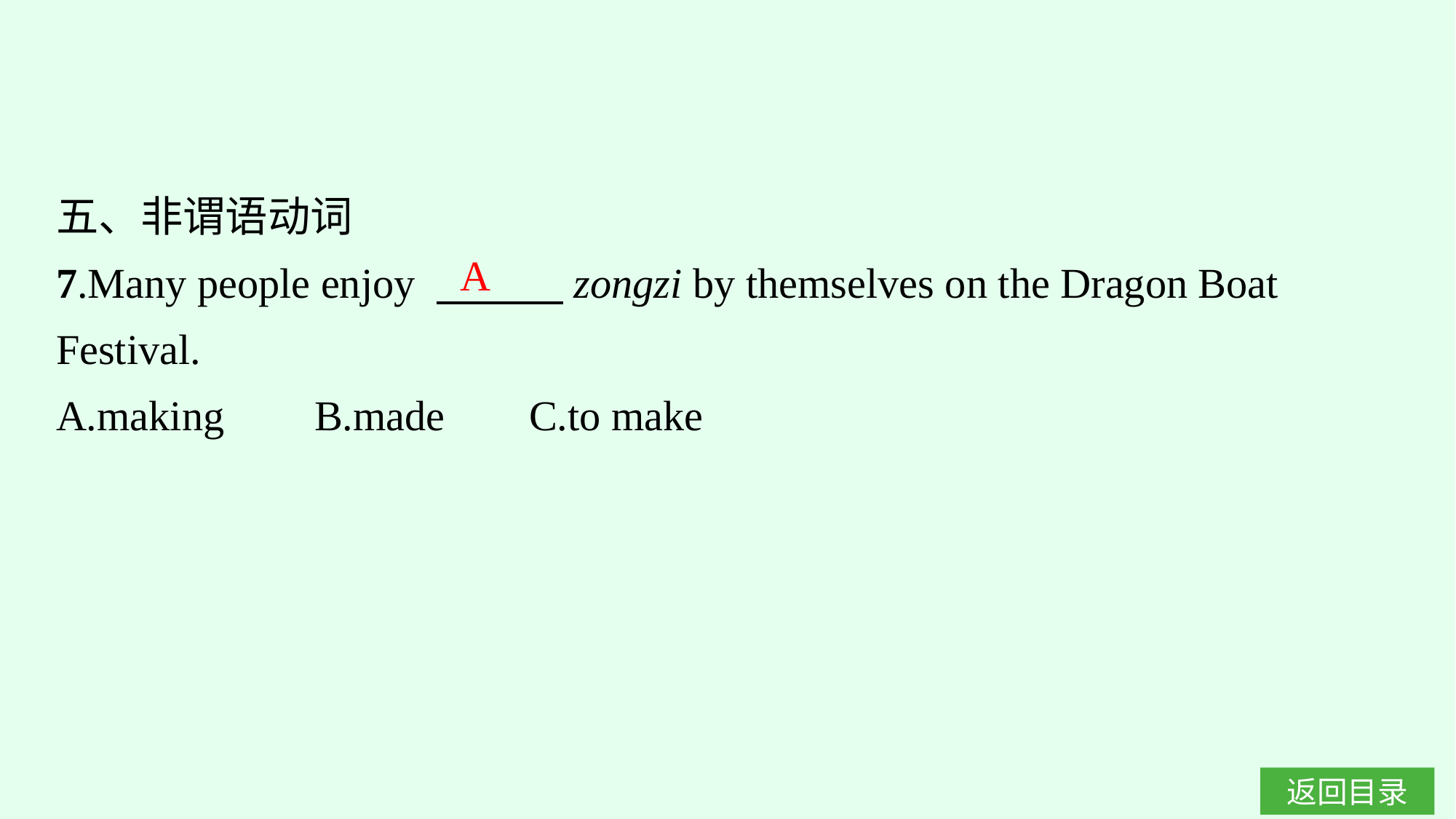

五、非谓语动词
7.Many people enjoy 　　　zongzi by themselves on the Dragon Boat Festival.
A.making	B.made        C.to make
A